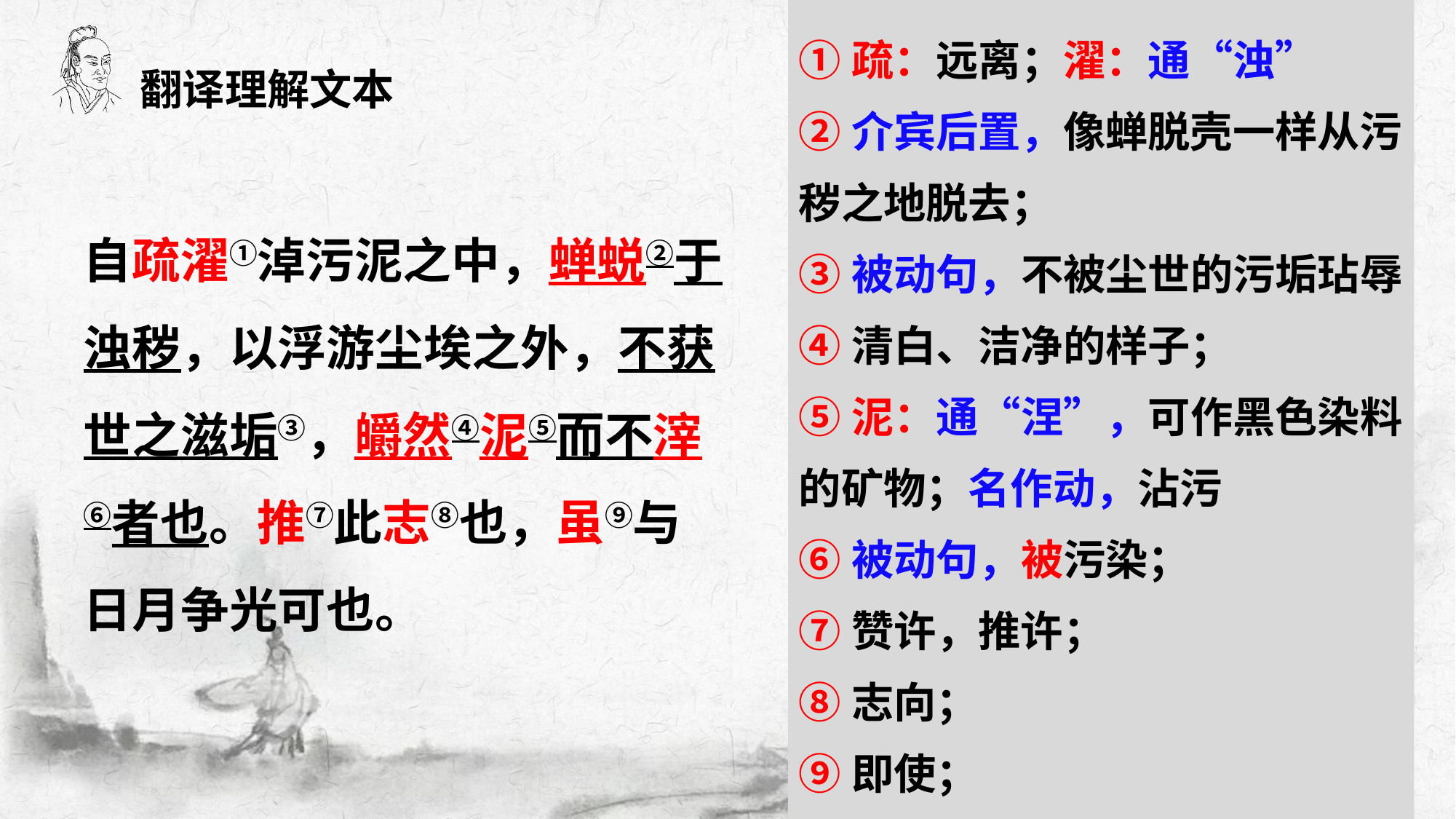

①疏：远离；濯：通“浊”
②介宾后置，像蝉脱壳一样从污秽之地脱去；
③被动句，不被尘世的污垢玷辱
④清白、洁净的样子；
⑤泥：通“涅”，可作黑色染料的矿物；名作动，沾污
⑥被动句，被污染；
⑦赞许，推许；
⑧志向；
⑨即使；
翻译理解文本
自疏濯①淖污泥之中，蝉蜕②于浊秽，以浮游尘埃之外，不获世之滋垢③，皭然④泥⑤而不滓⑥者也。推⑦此志⑧也，虽⑨与日月争光可也。